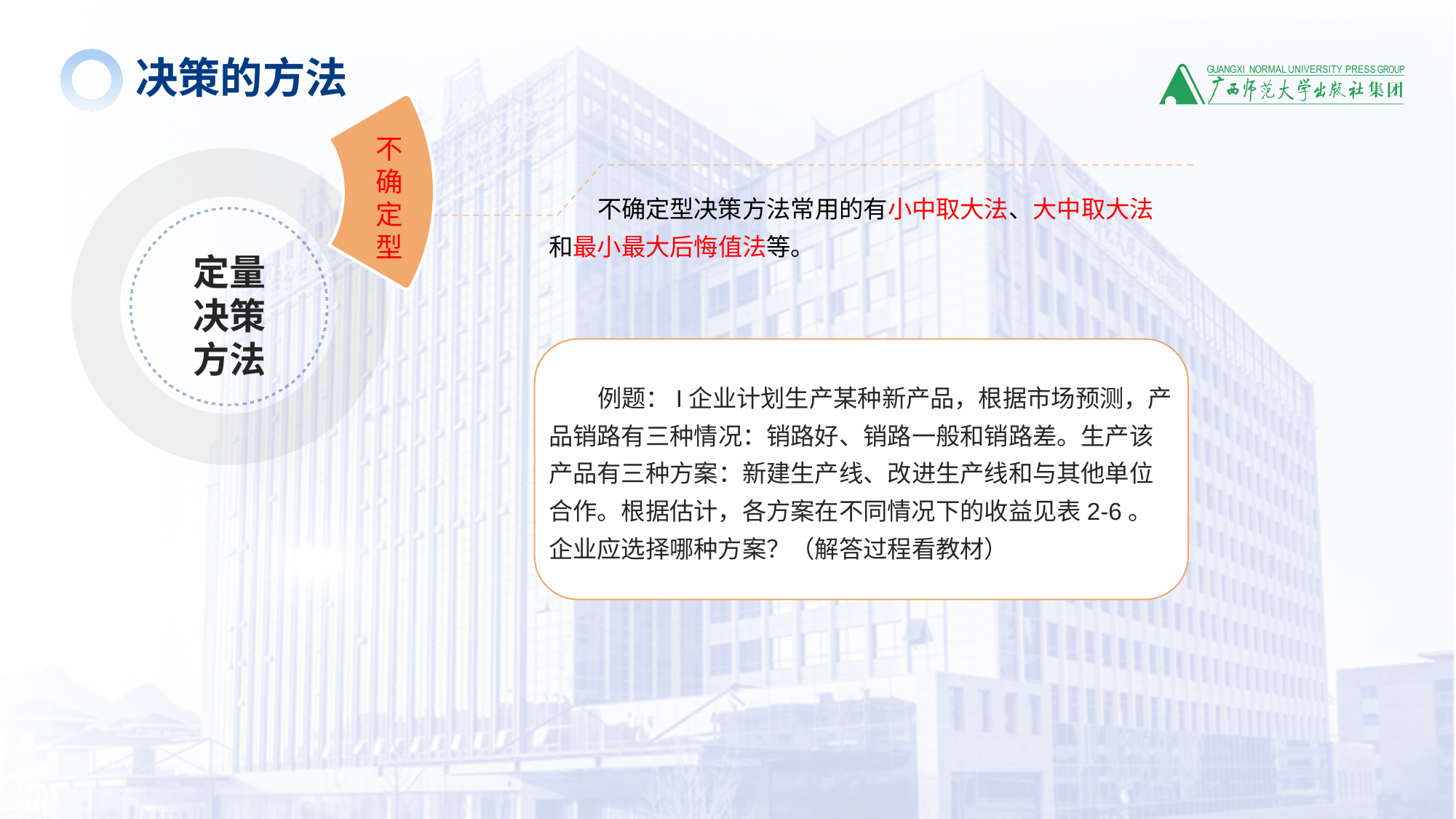

决策的方法

不确定
型

不确定型决策方法常用的有小中取大法、大中取大法和最小最大后悔值法等。

例题：I企业计划生产某种新产品，根据市场预测，产品销路有三种情况：销路好、销路一般和销路差。生产该产品有三种方案：新建生产线、改进生产线和与其他单位合作。根据估计，各方案在不同情况下的收益见表2-6。企业应选择哪种方案？（解答过程看教材）

定量决策方法